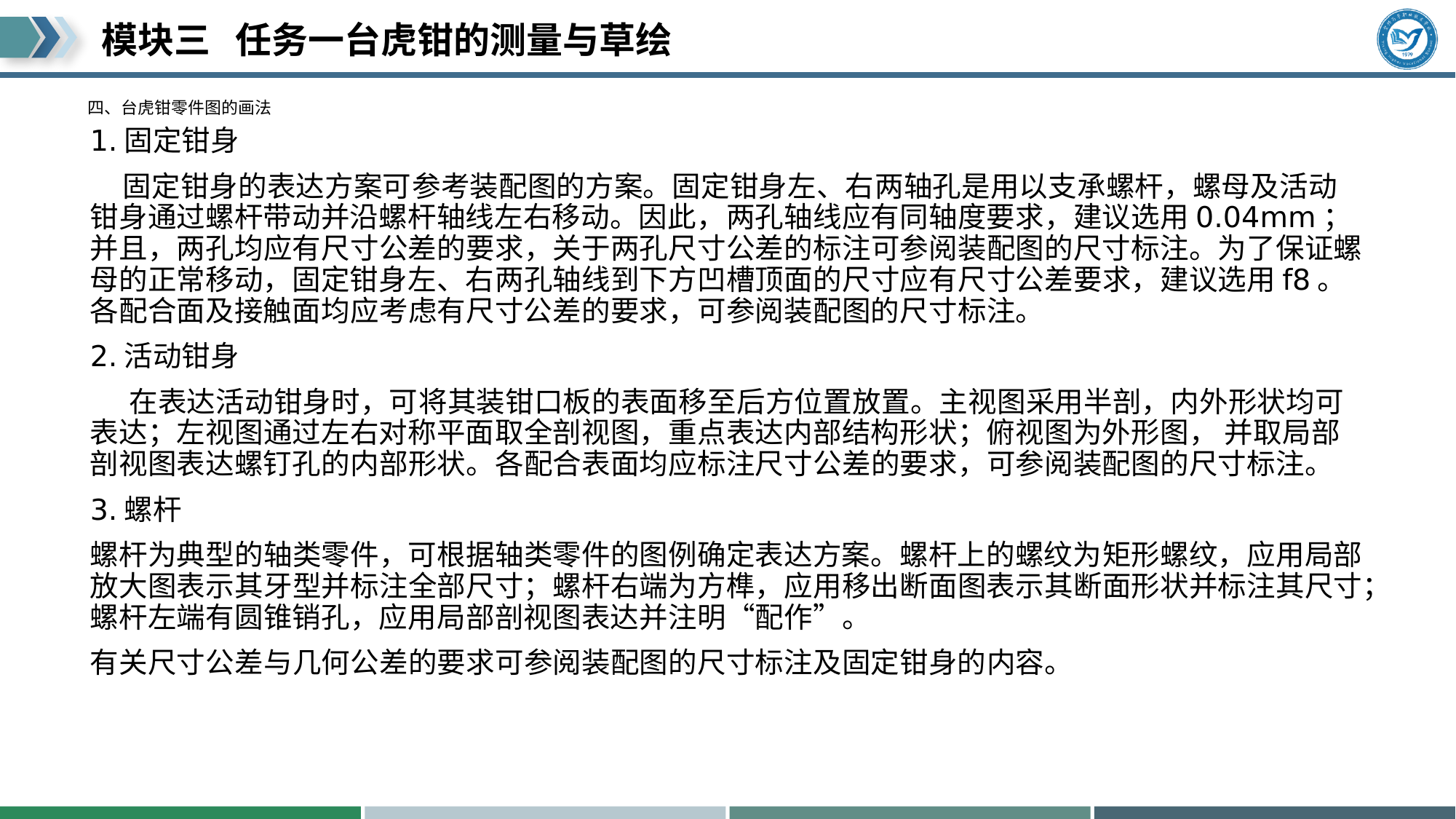

# 四、台虎钳零件图的画法
1.固定钳身
    固定钳身的表达方案可参考装配图的方案。固定钳身左、右两轴孔是用以支承螺杆，螺母及活动钳身通过螺杆带动并沿螺杆轴线左右移动。因此，两孔轴线应有同轴度要求，建议选用0.04mm；并且，两孔均应有尺寸公差的要求，关于两孔尺寸公差的标注可参阅装配图的尺寸标注。为了保证螺母的正常移动，固定钳身左、右两孔轴线到下方凹槽顶面的尺寸应有尺寸公差要求，建议选用f8。各配合面及接触面均应考虑有尺寸公差的要求，可参阅装配图的尺寸标注。
2.活动钳身
     在表达活动钳身时，可将其装钳口板的表面移至后方位置放置。主视图采用半剖，内外形状均可表达；左视图通过左右对称平面取全剖视图，重点表达内部结构形状；俯视图为外形图， 并取局部剖视图表达螺钉孔的内部形状。各配合表面均应标注尺寸公差的要求，可参阅装配图的尺寸标注。
3.螺杆
螺杆为典型的轴类零件，可根据轴类零件的图例确定表达方案。螺杆上的螺纹为矩形螺纹，应用局部放大图表示其牙型并标注全部尺寸；螺杆右端为方榫，应用移出断面图表示其断面形状并标注其尺寸；螺杆左端有圆锥销孔，应用局部剖视图表达并注明“配作”。
有关尺寸公差与几何公差的要求可参阅装配图的尺寸标注及固定钳身的内容。